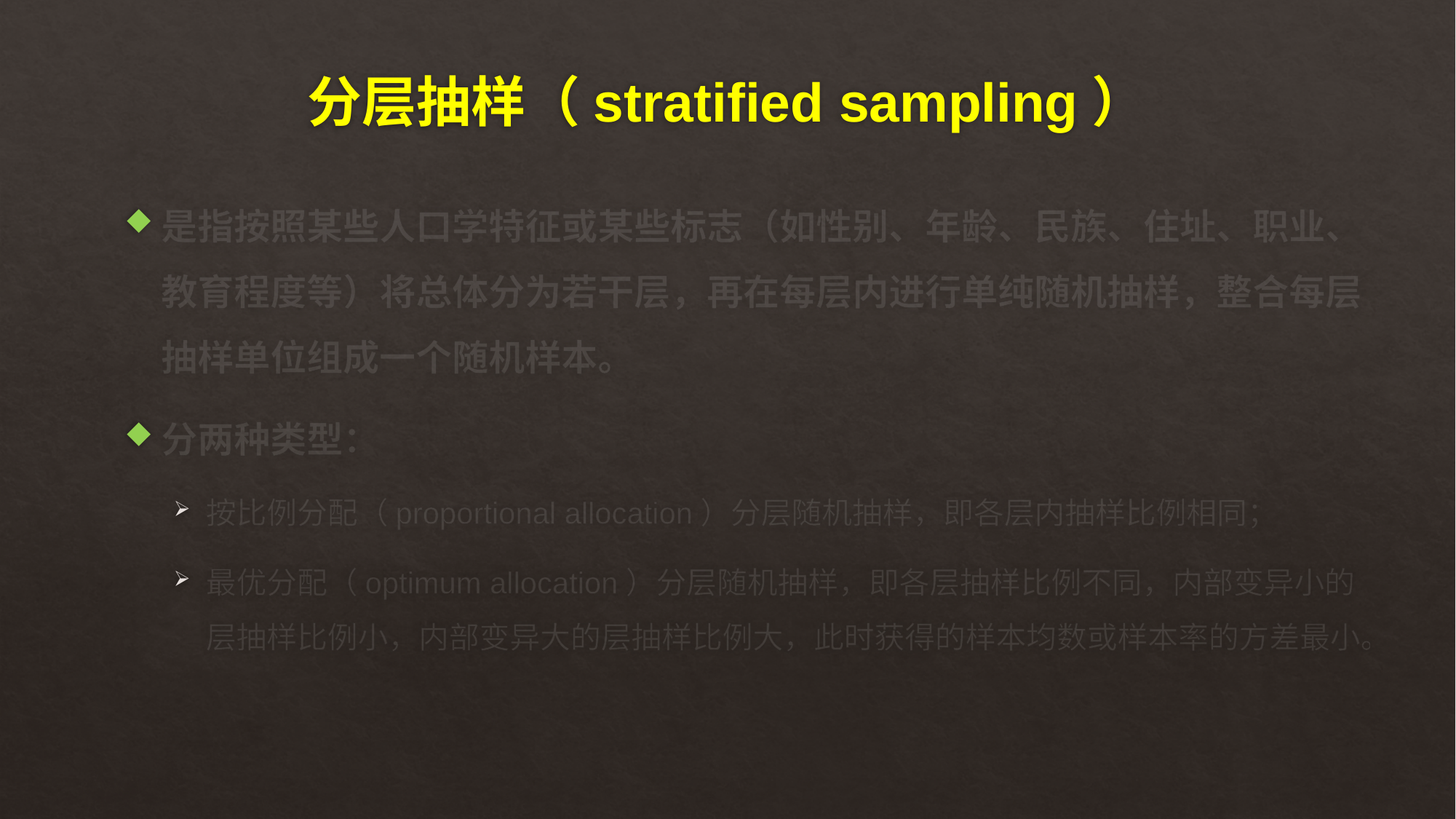

# 分层抽样（stratified sampling）
是指按照某些人口学特征或某些标志（如性别、年龄、民族、住址、职业、教育程度等）将总体分为若干层，再在每层内进行单纯随机抽样，整合每层抽样单位组成一个随机样本。
分两种类型：
按比例分配（proportional allocation）分层随机抽样，即各层内抽样比例相同；
最优分配（optimum allocation）分层随机抽样，即各层抽样比例不同，内部变异小的层抽样比例小，内部变异大的层抽样比例大，此时获得的样本均数或样本率的方差最小。